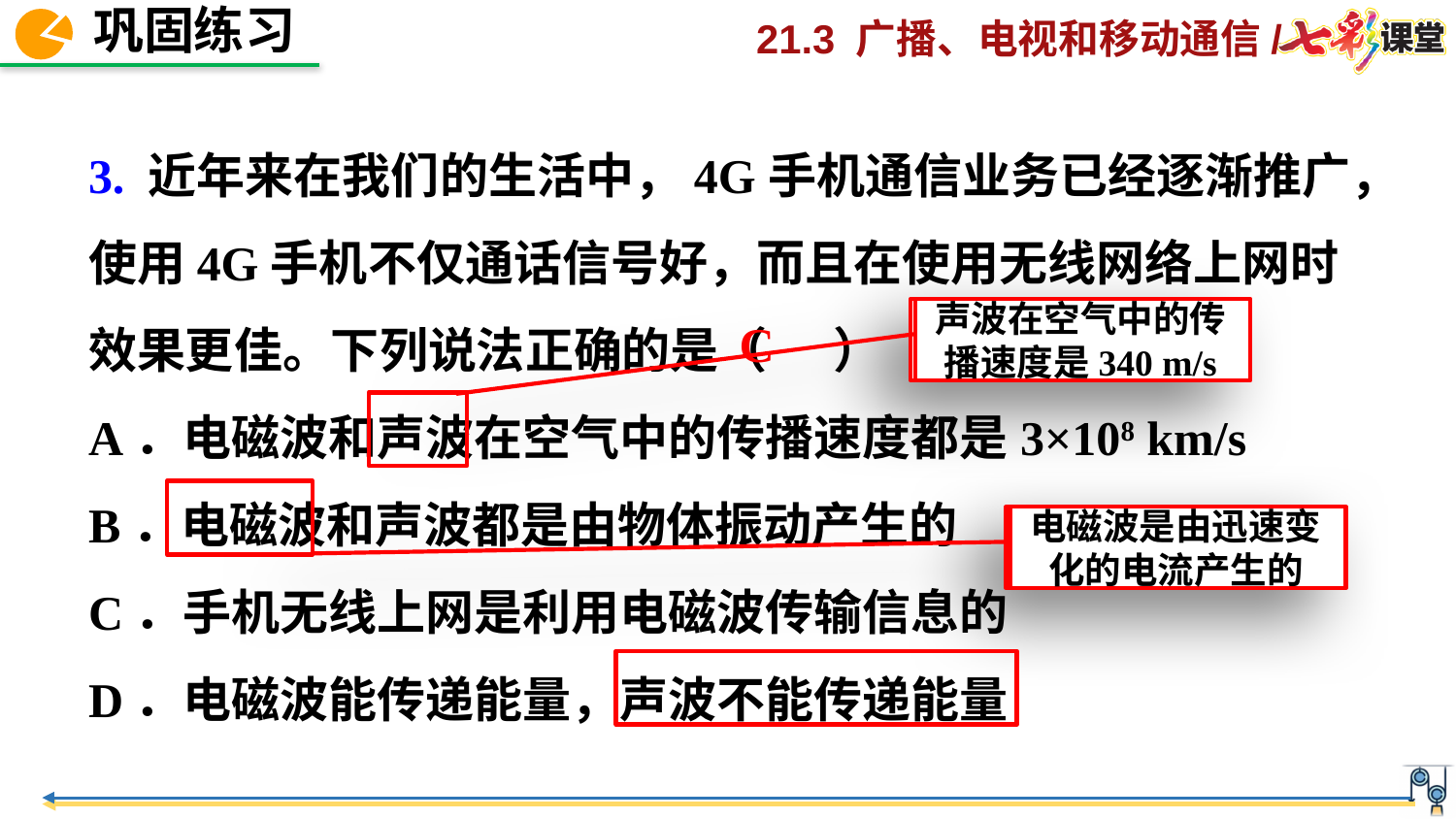

3. 近年来在我们的生活中，4G手机通信业务已经逐渐推广，使用4G手机不仅通话信号好，而且在使用无线网络上网时效果更佳。下列说法正确的是（      ）
A．电磁波和声波在空气中的传播速度都是3×108 km/s
B．电磁波和声波都是由物体振动产生的
C．手机无线上网是利用电磁波传输信息的
D．电磁波能传递能量，声波不能传递能量
声波在空气中的传播速度是340 m/s
C

电磁波是由迅速变化的电流产生的